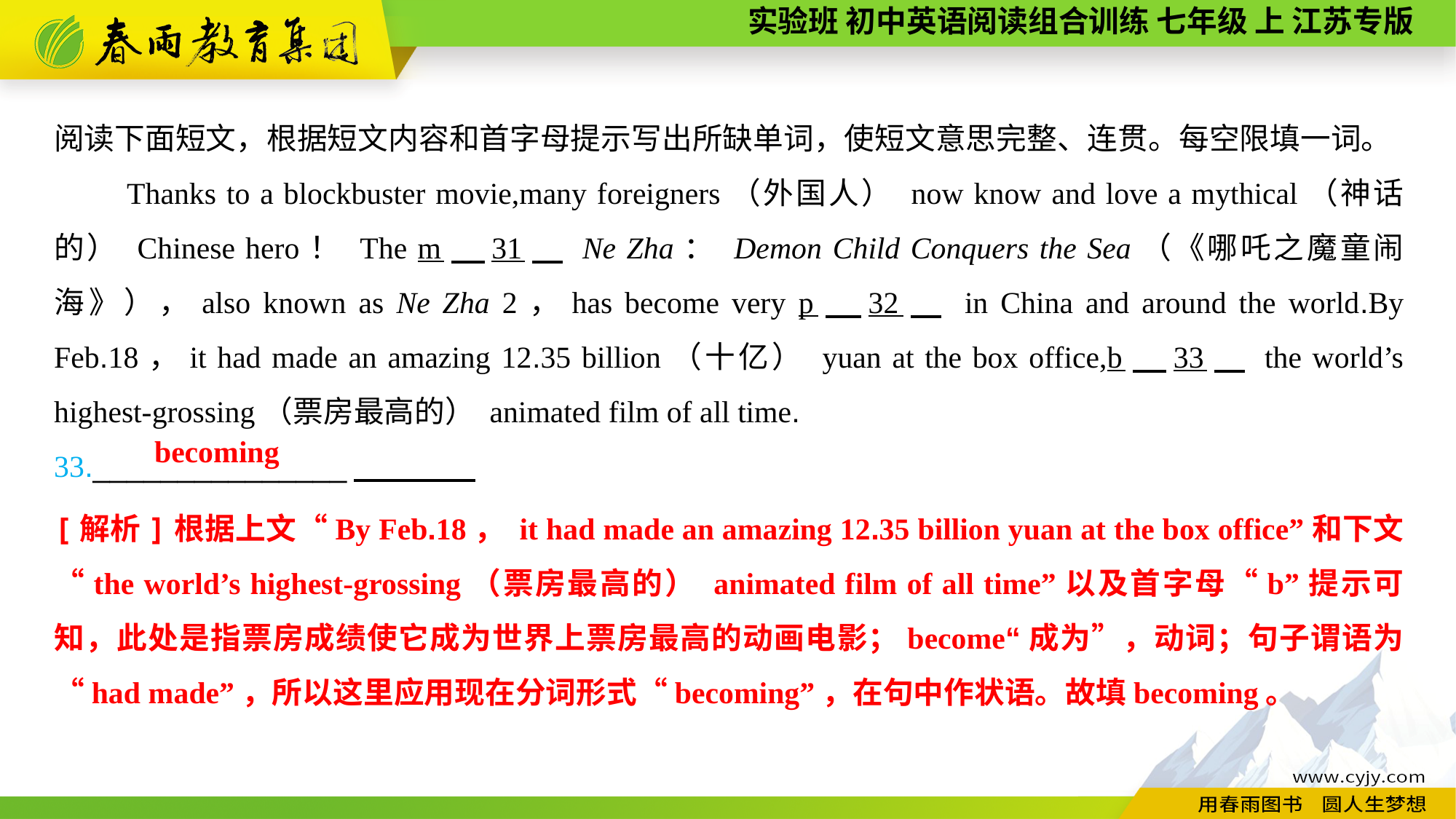

阅读下面短文，根据短文内容和首字母提示写出所缺单词，使短文意思完整、连贯。每空限填一词。
Thanks to a blockbuster movie,many foreigners（外国人） now know and love a mythical（神话的） Chinese hero！ The m　31　 Ne Zha： Demon Child Conquers the Sea（《哪吒之魔童闹海》），also known as Ne Zha 2，has become very p　32　 in China and around the world.By Feb.18，it had made an amazing 12.35 billion（十亿） yuan at the box office,b　33　 the world’s highest-grossing（票房最高的） animated film of all time.
33._______________
becoming
[解析]根据上文“By Feb.18， it had made an amazing 12.35 billion yuan at the box office”和下文“the world’s highest-grossing（票房最高的） animated film of all time”以及首字母“b”提示可知，此处是指票房成绩使它成为世界上票房最高的动画电影；become“成为”，动词；句子谓语为“had made”，所以这里应用现在分词形式“becoming”，在句中作状语。故填becoming。